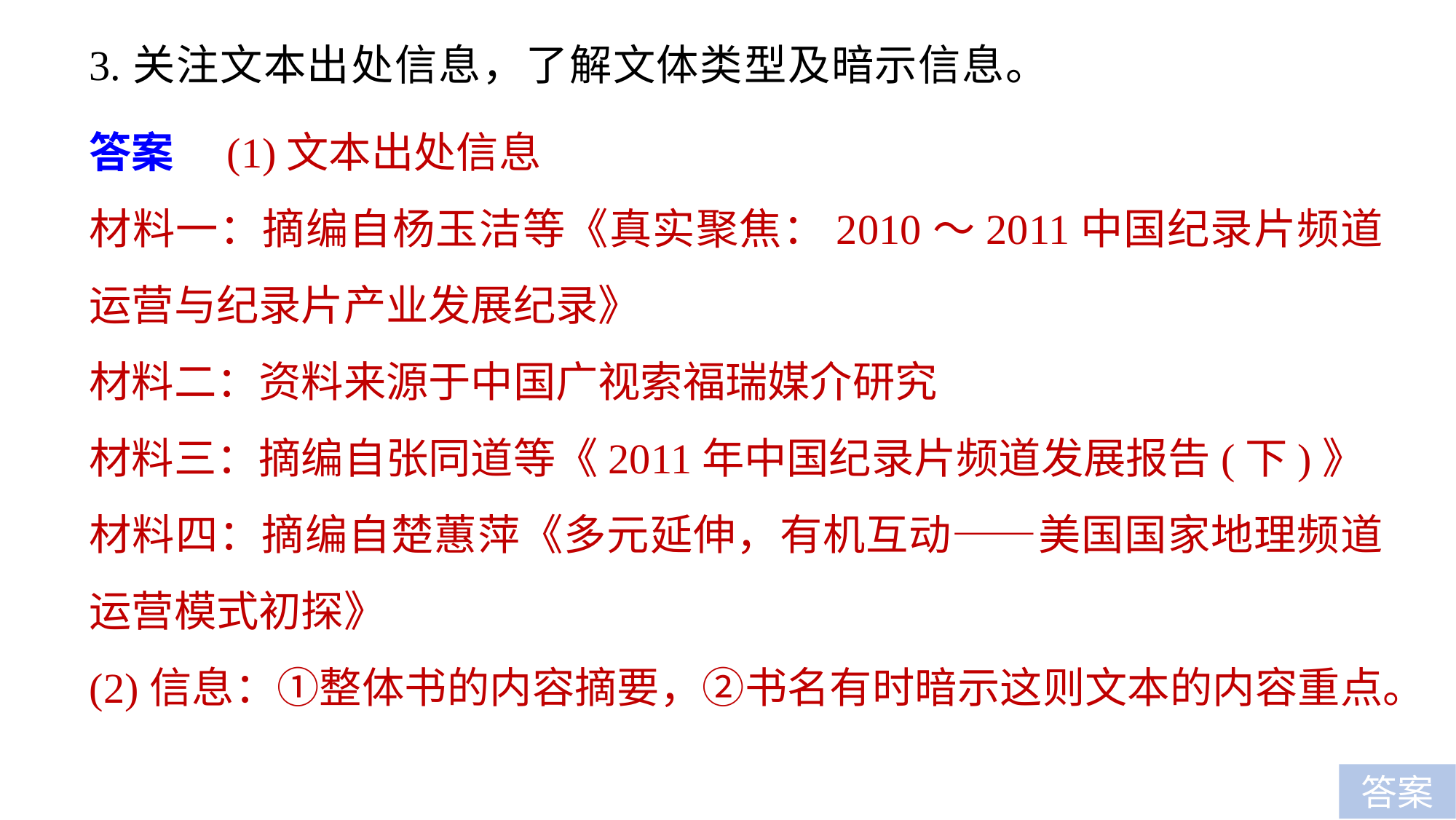

3.关注文本出处信息，了解文体类型及暗示信息。
答案　(1)文本出处信息
材料一：摘编自杨玉洁等《真实聚焦：2010～2011中国纪录片频道运营与纪录片产业发展纪录》
材料二：资料来源于中国广视索福瑞媒介研究
材料三：摘编自张同道等《2011年中国纪录片频道发展报告(下)》
材料四：摘编自楚蕙萍《多元延伸，有机互动——美国国家地理频道运营模式初探》
(2)信息：①整体书的内容摘要，②书名有时暗示这则文本的内容重点。
答案